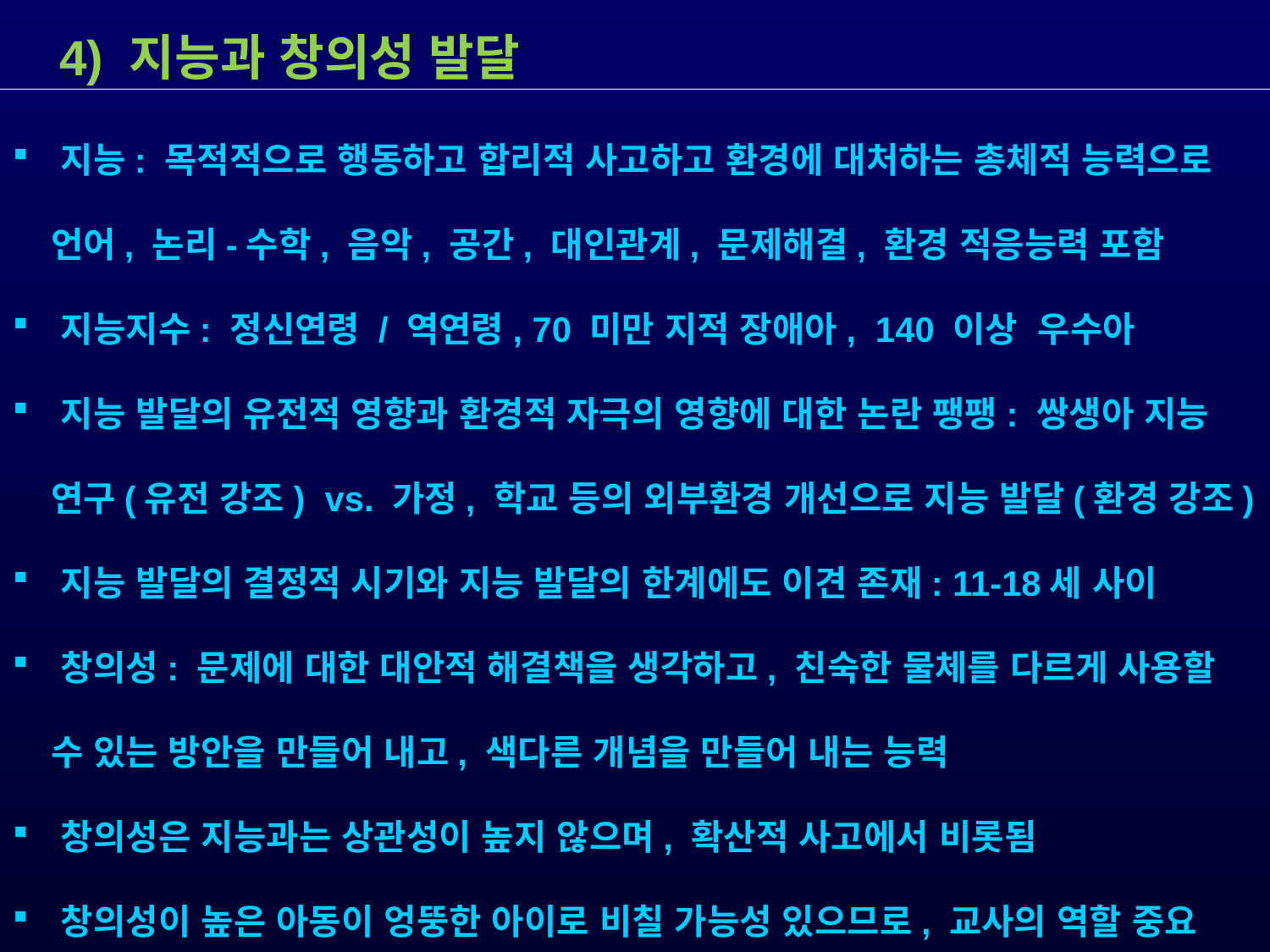

4) 지능과 창의성 발달
 지능: 목적적으로 행동하고 합리적 사고하고 환경에 대처하는 총체적 능력으로
   언어, 논리-수학, 음악, 공간, 대인관계, 문제해결, 환경 적응능력 포함
 지능지수: 정신연령 / 역연령, 70 미만 지적 장애아,  140 이상  우수아
 지능 발달의 유전적 영향과 환경적 자극의 영향에 대한 논란 팽팽: 쌍생아 지능
   연구(유전 강조)  vs. 가정, 학교 등의 외부환경 개선으로 지능 발달(환경 강조)
 지능 발달의 결정적 시기와 지능 발달의 한계에도 이견 존재: 11-18세 사이
 창의성: 문제에 대한 대안적 해결책을 생각하고, 친숙한 물체를 다르게 사용할
   수 있는 방안을 만들어 내고, 색다른 개념을 만들어 내는 능력
 창의성은 지능과는 상관성이 높지 않으며, 확산적 사고에서 비롯됨
 창의성이 높은 아동이 엉뚱한 아이로 비칠 가능성 있으므로, 교사의 역할 중요